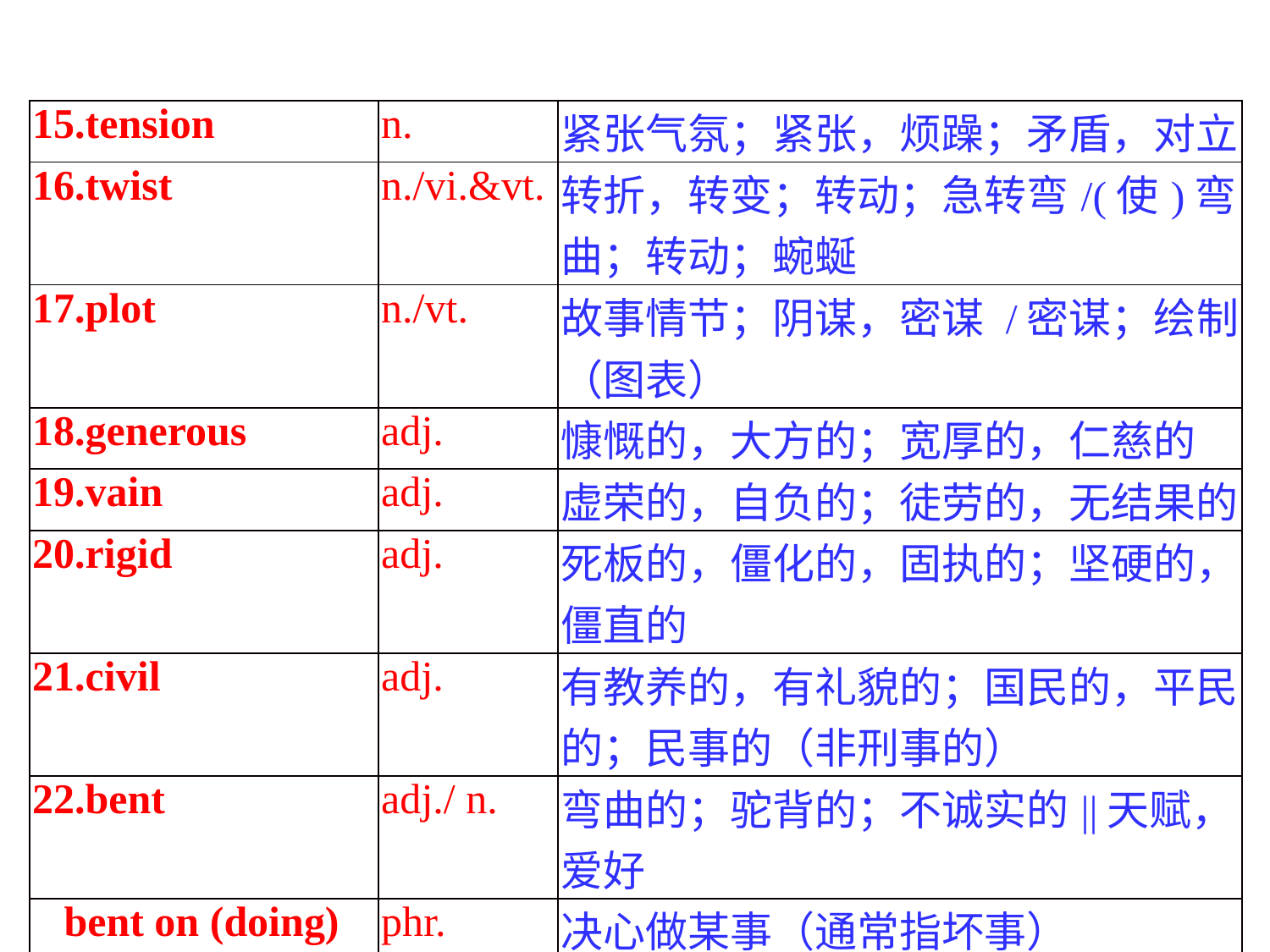

| 15.tension | n. | 紧张气氛；紧张，烦躁；矛盾，对立 |
| --- | --- | --- |
| 16.twist | n./vi.&vt. | 转折，转变；转动；急转弯/(使)弯曲；转动；蜿蜒 |
| 17.plot | n./vt. | 故事情节；阴谋，密谋 /密谋；绘制（图表） |
| 18.generous | adj. | 慷慨的，大方的；宽厚的，仁慈的 |
| 19.vain | adj. | 虚荣的，自负的；徒劳的，无结果的 |
| 20.rigid | adj. | 死板的，僵化的，固执的；坚硬的，僵直的 |
| 21.civil | adj. | 有教养的，有礼貌的；国民的，平民的；民事的（非刑事的） |
| 22.bent | adj./ n. | 弯曲的；驼背的；不诚实的||天赋，爱好 |
| bent on (doing) something | phr. | 决心做某事（通常指坏事） |
| 23.theme | n. | 主题，主题思想；主题音乐 |